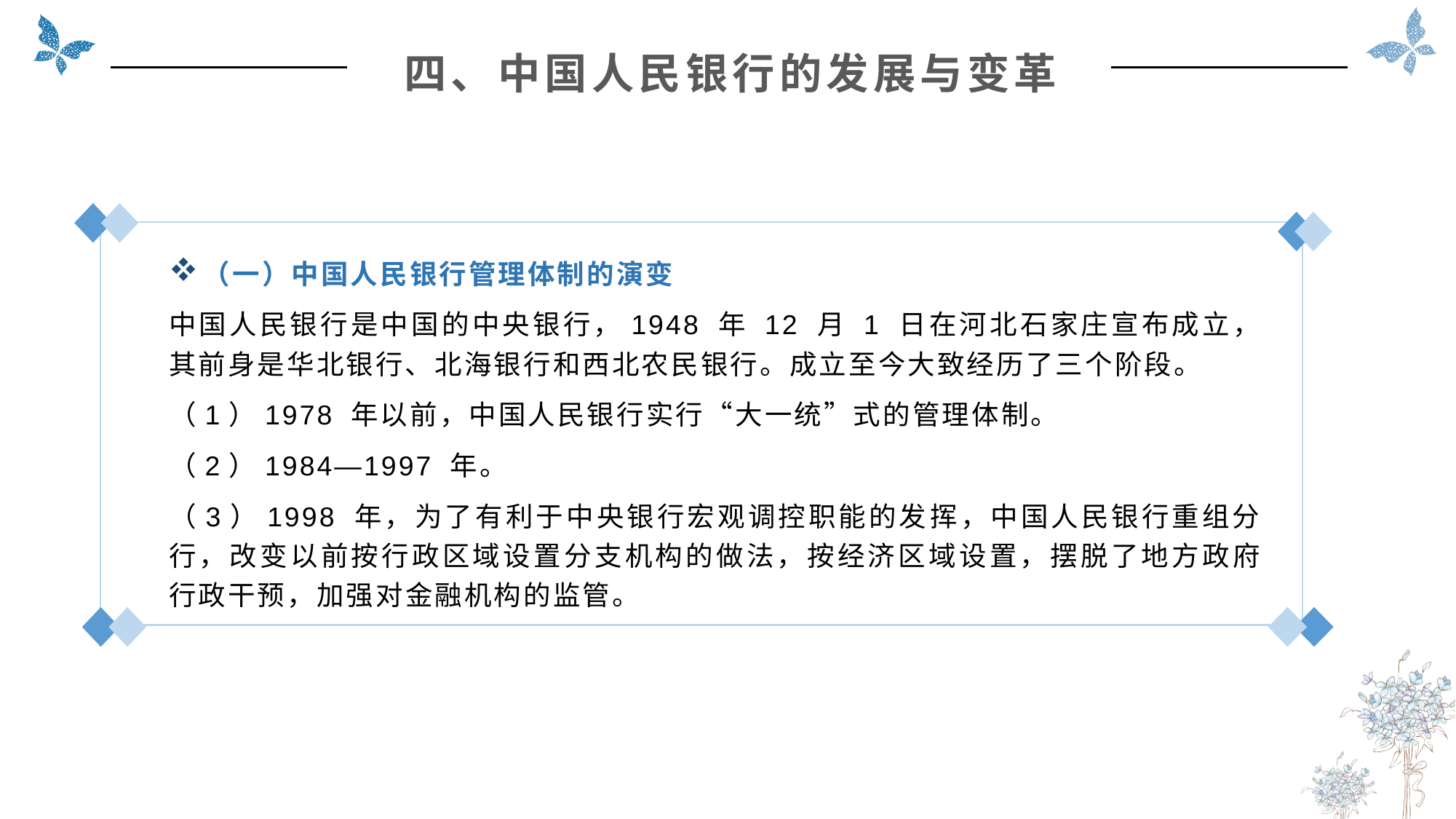

四、中国人民银行的发展与变革

（一）中国人民银行管理体制的演变
中国人民银行是中国的中央银行，1948 年 12 月 1 日在河北石家庄宣布成立，其前身是华北银行、北海银行和西北农民银行。成立至今大致经历了三个阶段。
（1）1978 年以前，中国人民银行实行“大一统”式的管理体制。
（2）1984—1997 年。
（3）1998 年，为了有利于中央银行宏观调控职能的发挥，中国人民银行重组分行，改变以前按行政区域设置分支机构的做法，按经济区域设置，摆脱了地方政府行政干预，加强对金融机构的监管。